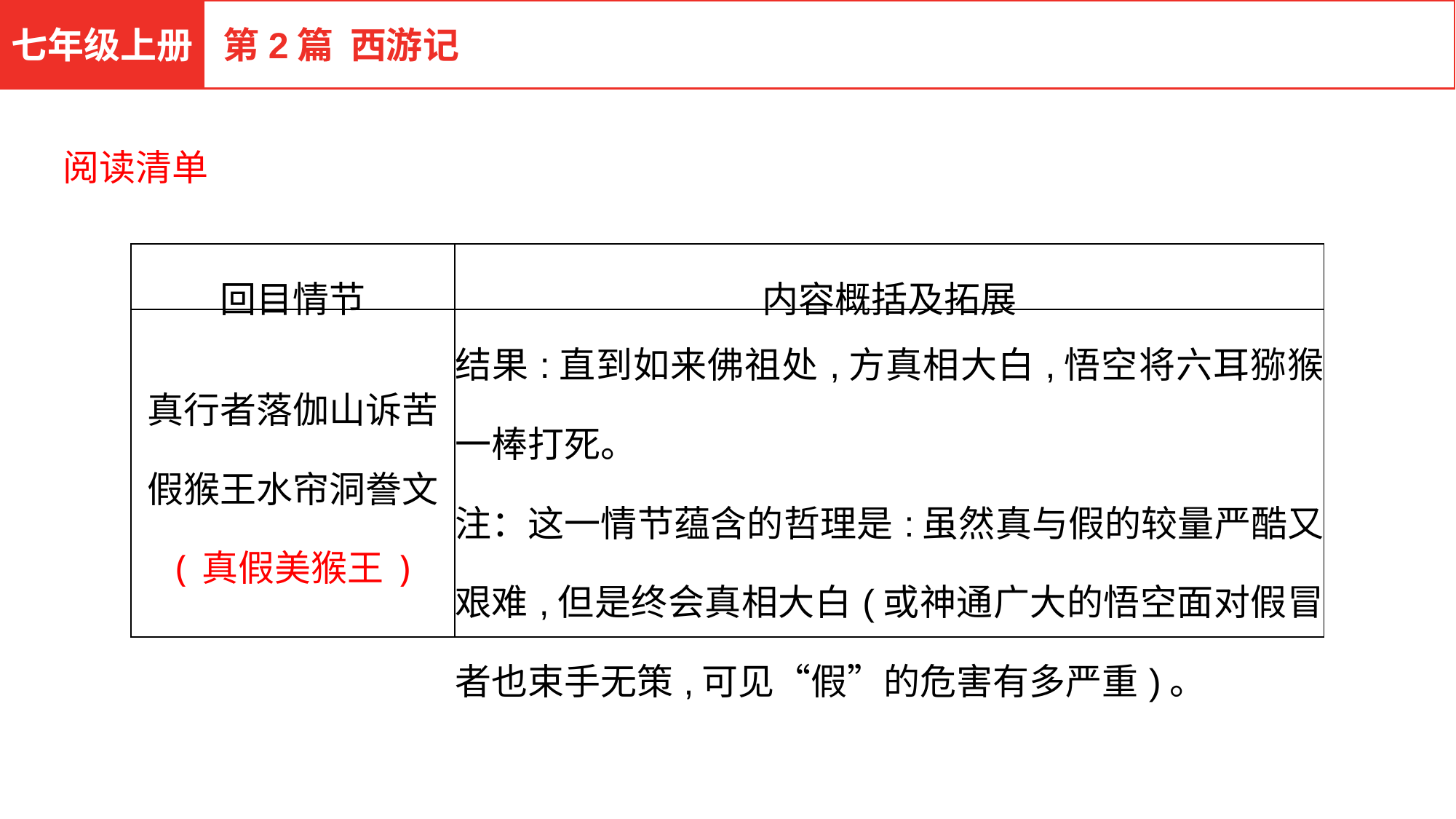

七年级上册
第2篇  西游记
阅读清单
| 回目情节 | 内容概括及拓展 |
| --- | --- |
| 真行者落伽山诉苦 假猴王水帘洞誊文 (真假美猴王) | 结果:直到如来佛祖处,方真相大白,悟空将六耳猕猴一棒打死。 注：这一情节蕴含的哲理是:虽然真与假的较量严酷又艰难,但是终会真相大白(或神通广大的悟空面对假冒者也束手无策,可见“假”的危害有多严重)。 |